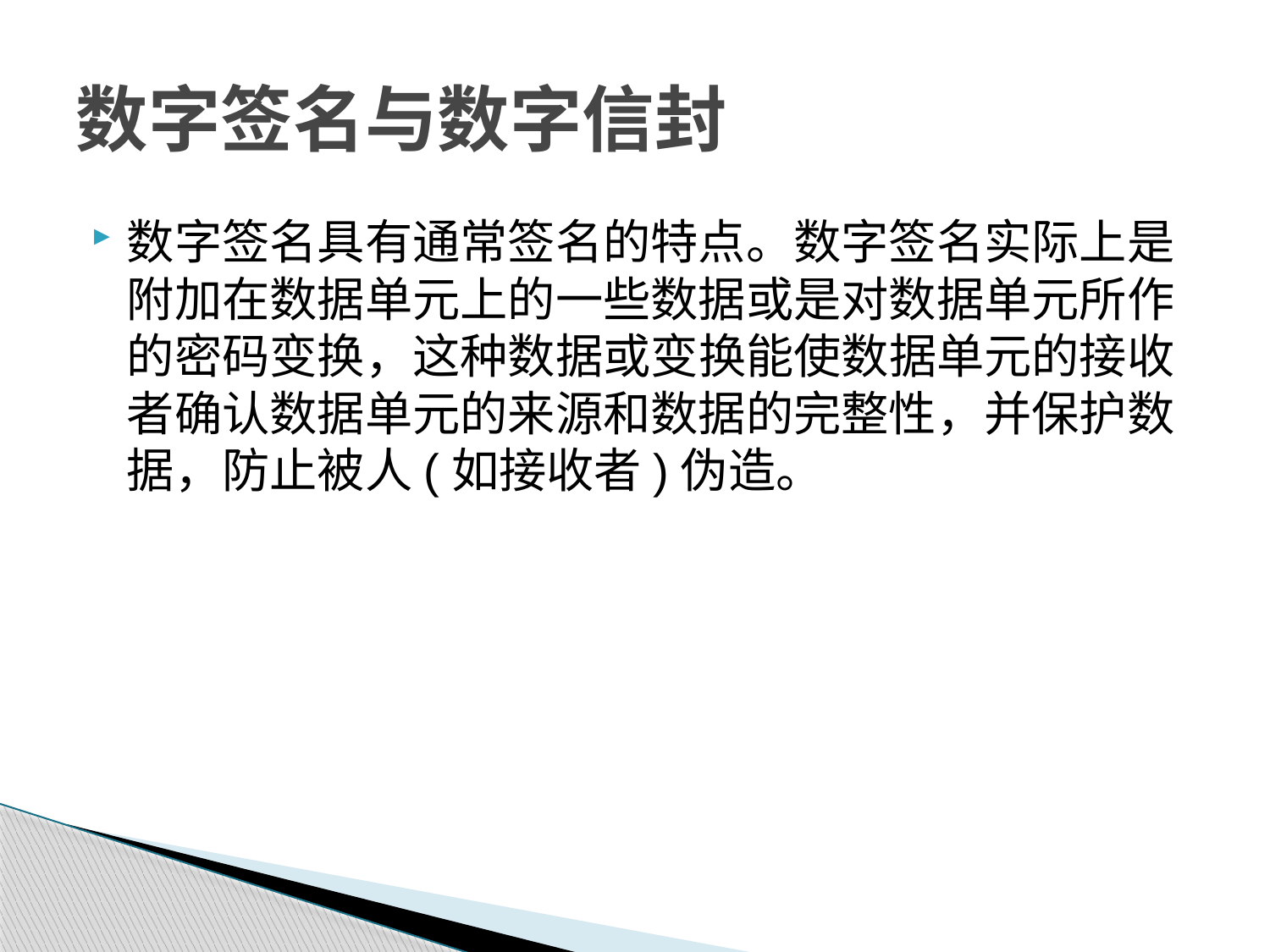

# 数字签名与数字信封
数字签名具有通常签名的特点。数字签名实际上是附加在数据单元上的一些数据或是对数据单元所作的密码变换，这种数据或变换能使数据单元的接收者确认数据单元的来源和数据的完整性，并保护数据，防止被人(如接收者)伪造。